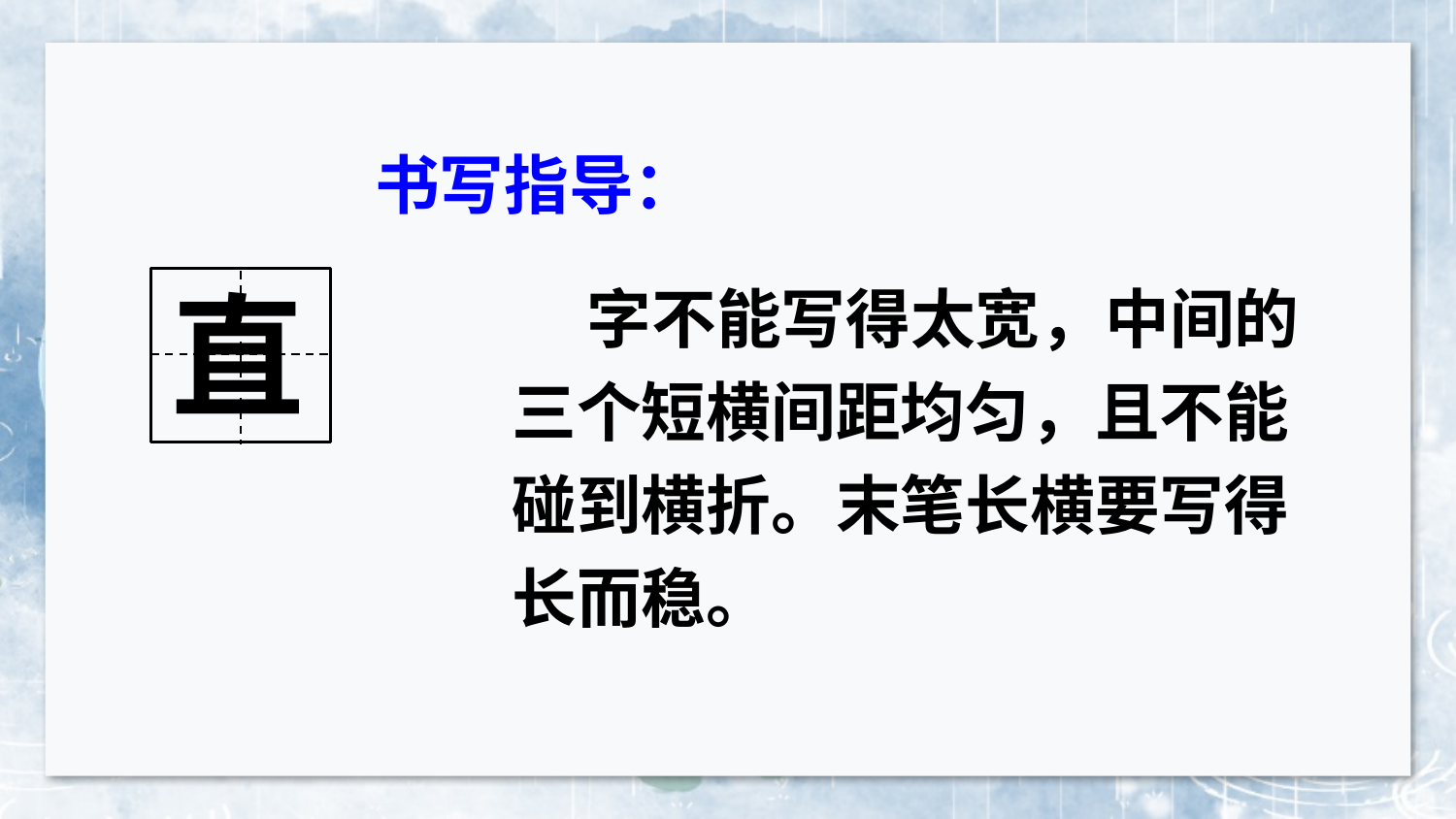

书写指导：
    字不能写得太宽，中间的三个短横间距均匀，且不能碰到横折。末笔长横要写得长而稳。
直